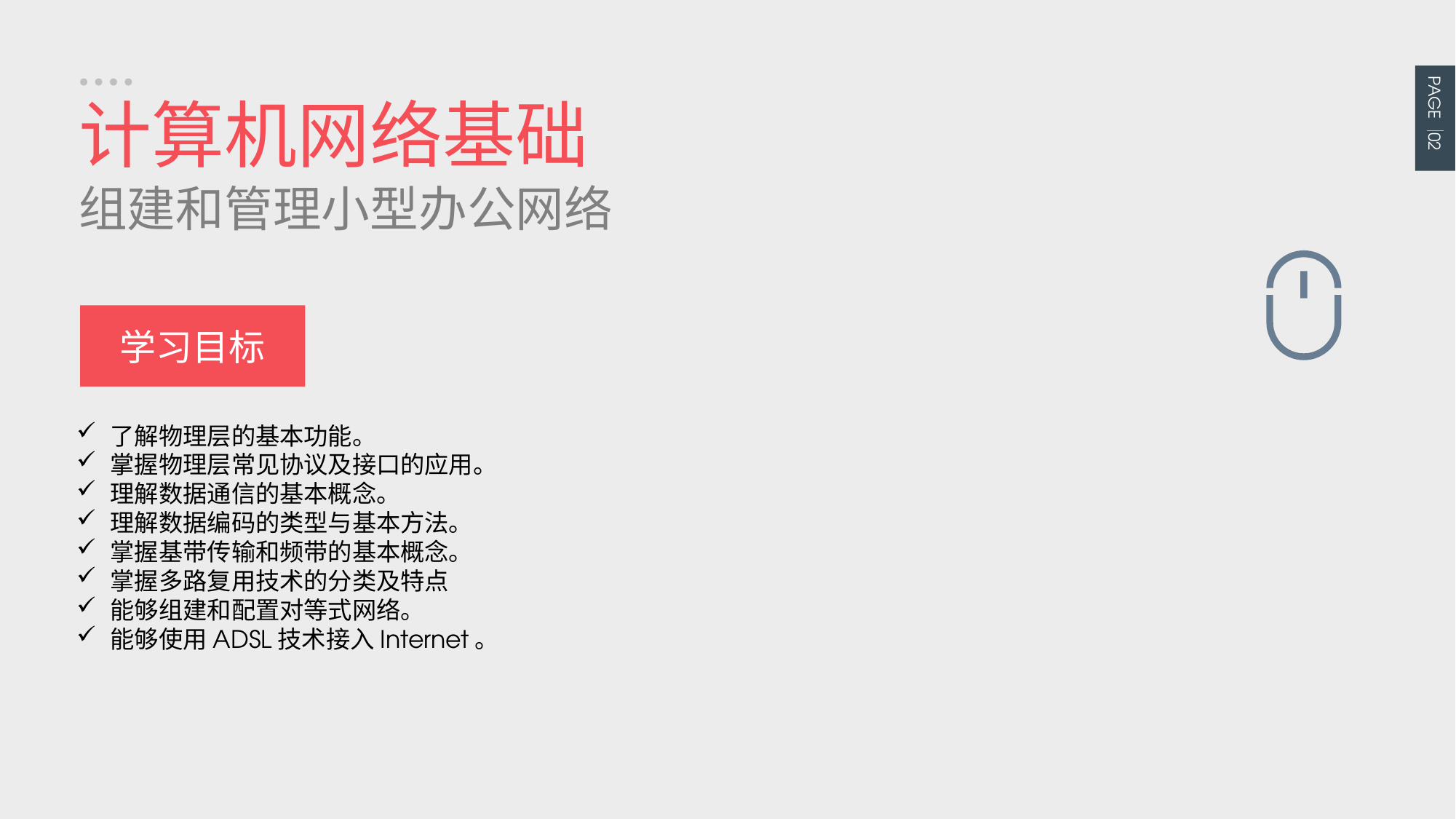

PAGE   02
计算机网络基础
组建和管理小型办公网络

学习目标
了解物理层的基本功能。
掌握物理层常见协议及接口的应用。
理解数据通信的基本概念。
理解数据编码的类型与基本方法。
掌握基带传输和频带的基本概念。
掌握多路复用技术的分类及特点
能够组建和配置对等式网络。
能够使用ADSL技术接入Internet。